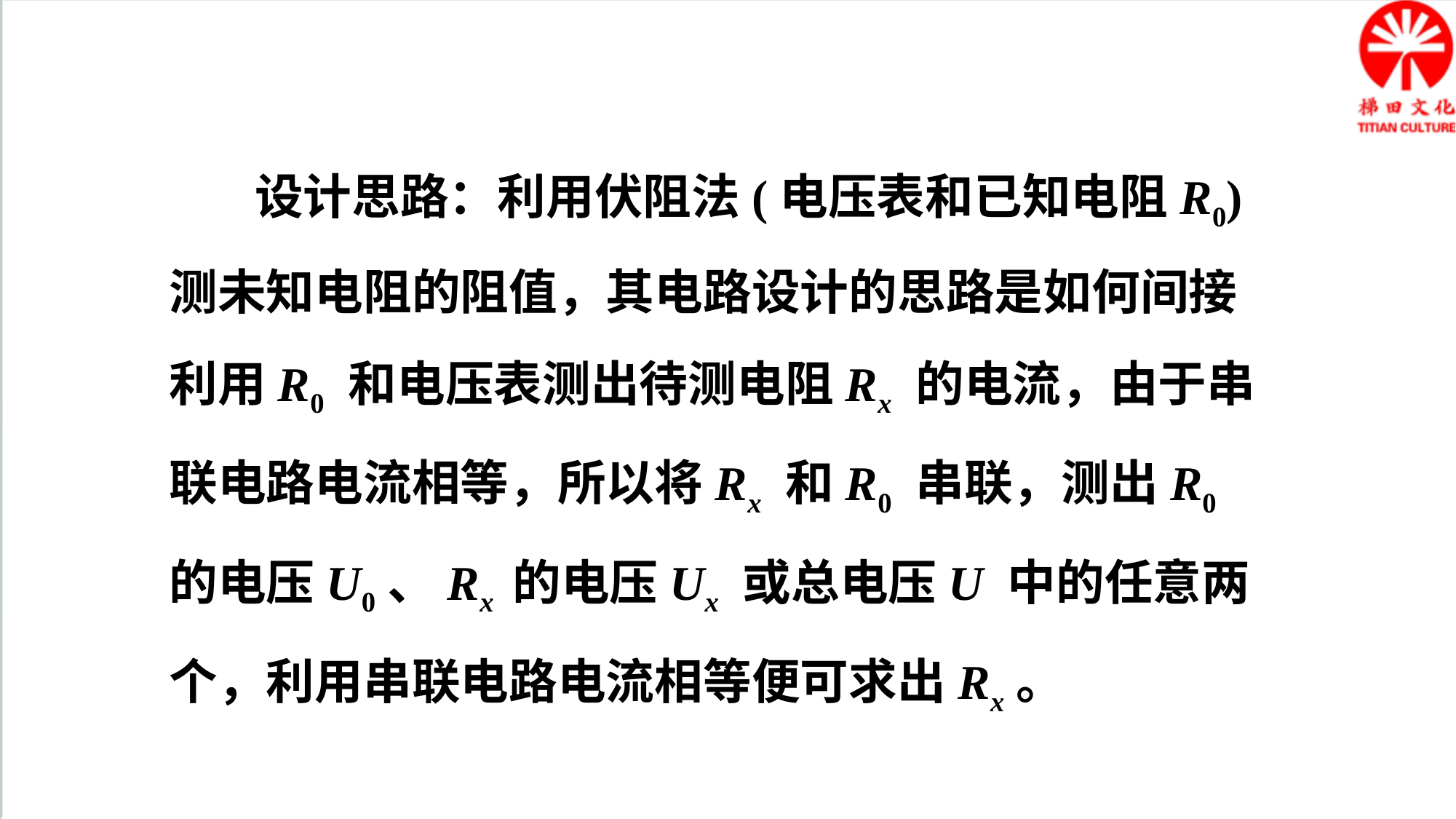

设计思路：利用伏阻法(电压表和已知电阻R0)测未知电阻的阻值，其电路设计的思路是如何间接利用R0 和电压表测出待测电阻Rx 的电流，由于串联电路电流相等，所以将Rx 和R0 串联，测出R0 的电压U0、Rx 的电压Ux 或总电压U 中的任意两个，利用串联电路电流相等便可求出Rx。